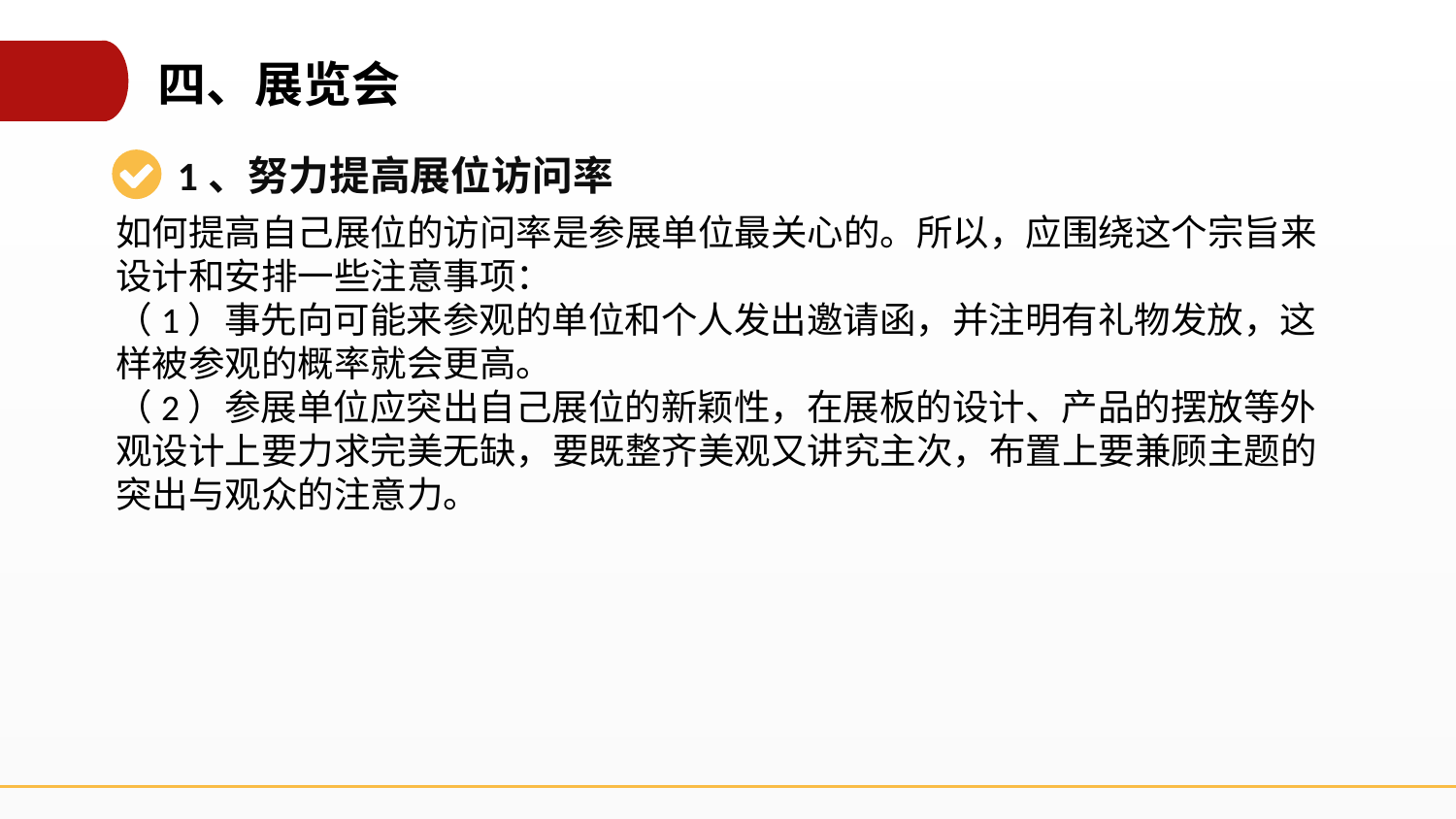

四、展览会

1、努力提高展位访问率
如何提高自己展位的访问率是参展单位最关心的。所以，应围绕这个宗旨来设计和安排一些注意事项：
（1）事先向可能来参观的单位和个人发出邀请函，并注明有礼物发放，这样被参观的概率就会更高。
（2）参展单位应突出自己展位的新颖性，在展板的设计、产品的摆放等外观设计上要力求完美无缺，要既整齐美观又讲究主次，布置上要兼顾主题的突出与观众的注意力。